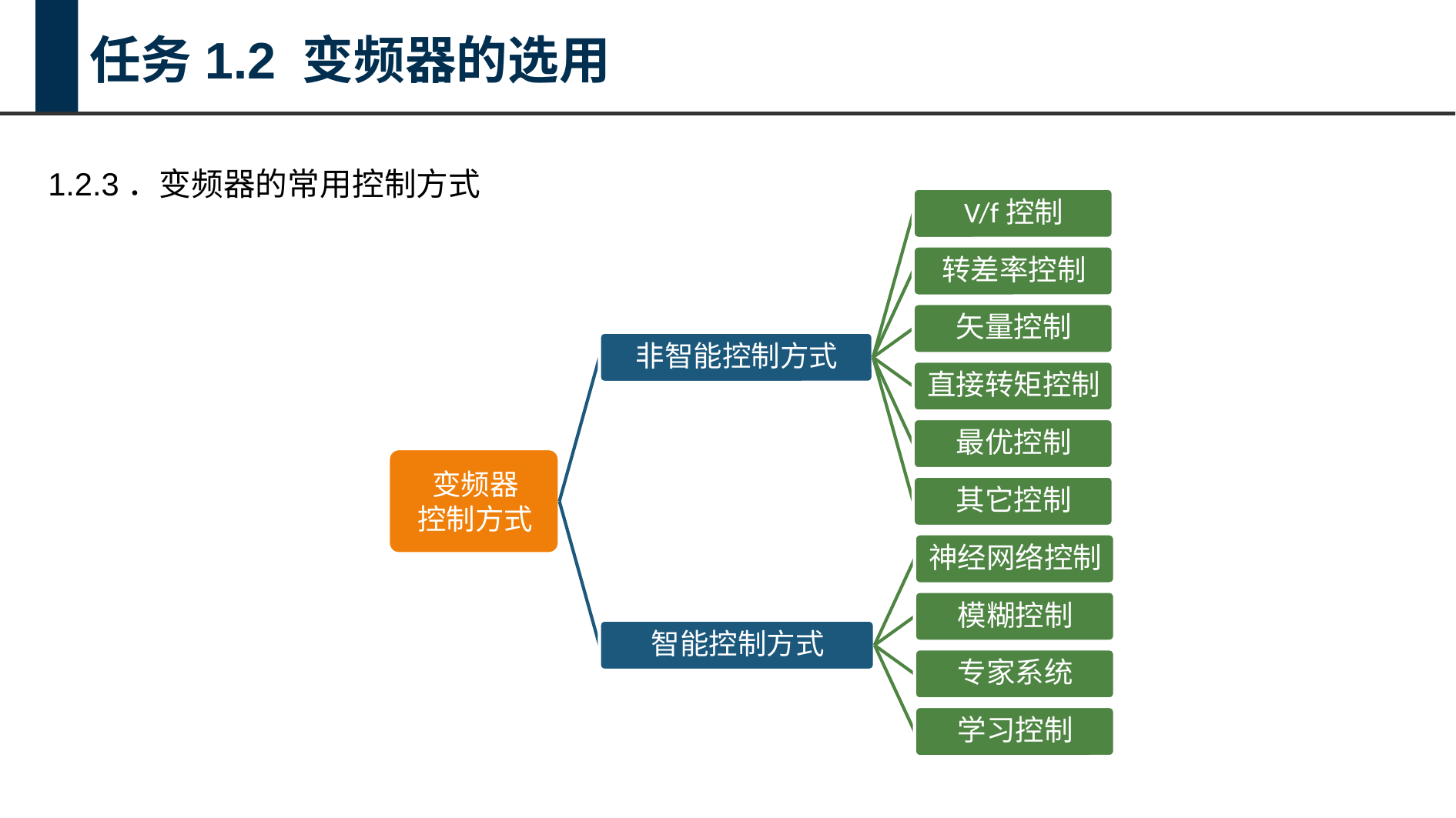

任务1.2 变频器的选用
变频器
控制方式

非智能控制方式

V/f控制

转差率控制

矢量控制

直接转矩控制

最优控制

其它控制

智能控制方式

神经网络控制

模糊控制

专家系统

学习控制
1.2.3．变频器的常用控制方式